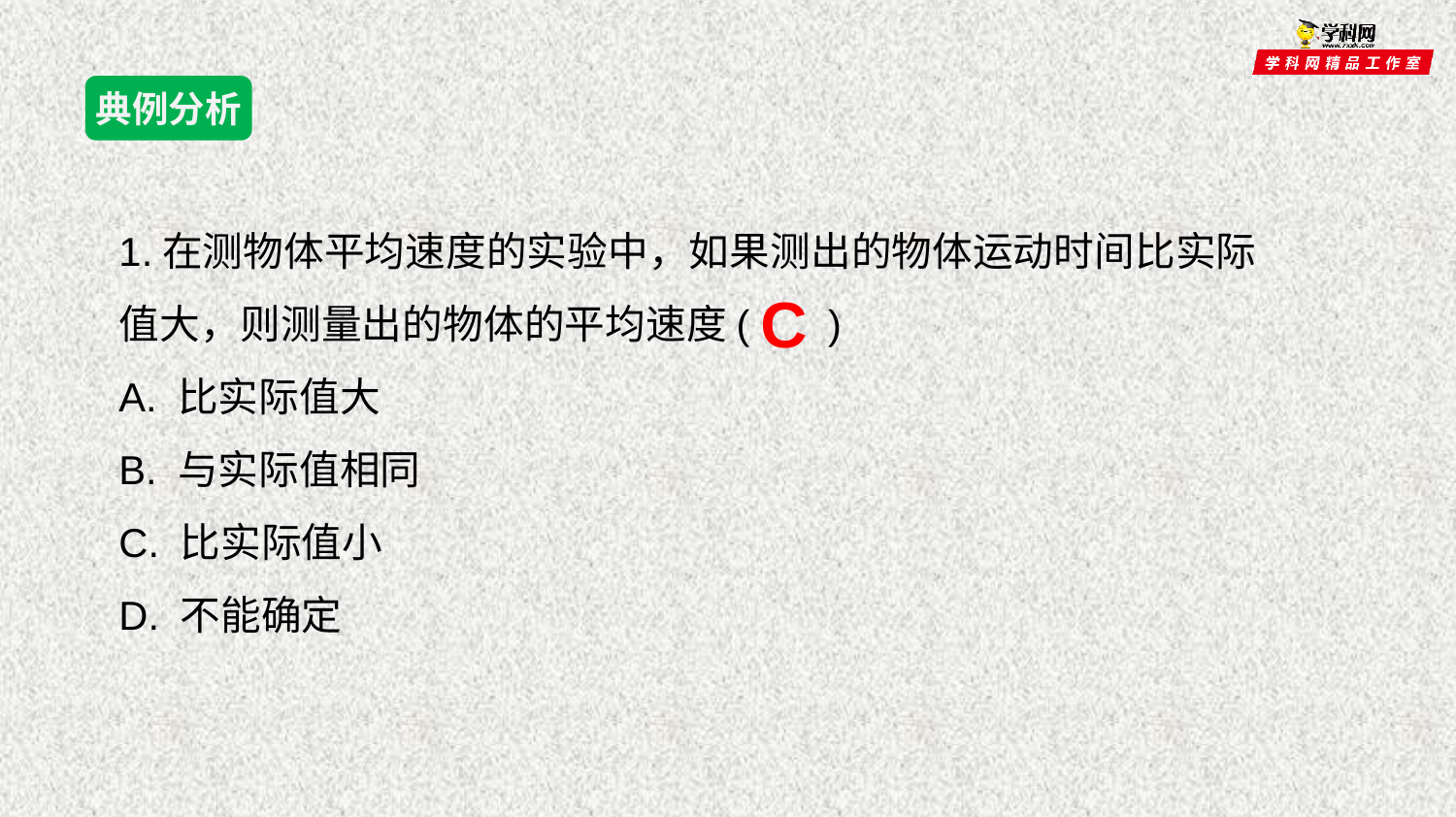

典例分析
1.在测物体平均速度的实验中，如果测出的物体运动时间比实际值大，则测量出的物体的平均速度(       )
A. 比实际值大
B. 与实际值相同
C. 比实际值小
D. 不能确定
C